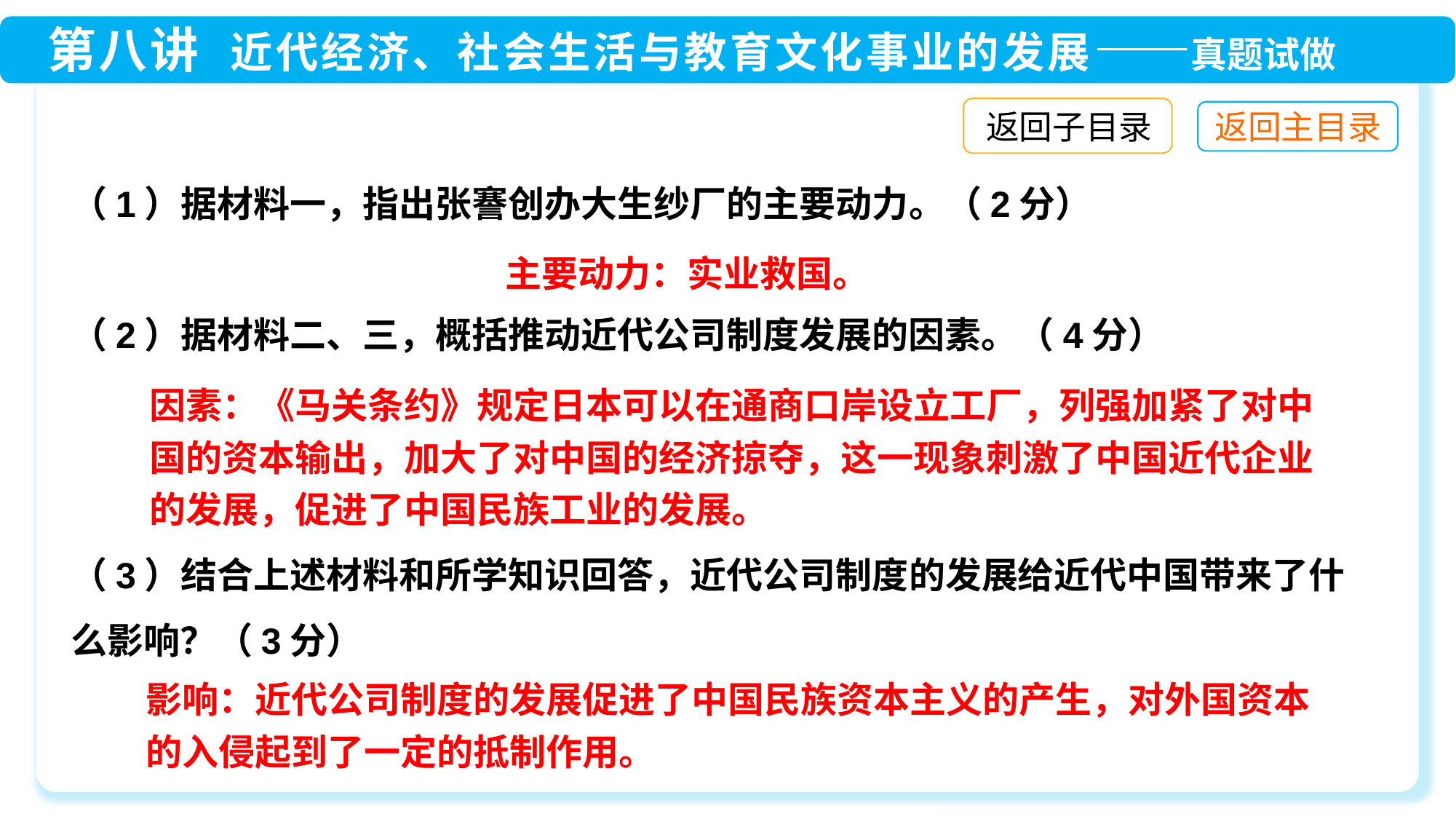

返回子目录

（1）据材料一，指出张謇创办大生纱厂的主要动力。（2分）

（2）据材料二、三，概括推动近代公司制度发展的因素。（4分）

（3）结合上述材料和所学知识回答，近代公司制度的发展给近代中国带来了什么影响？（3分）

主要动力：实业救国。
因素：《马关条约》规定日本可以在通商口岸设立工厂，列强加紧了对中国的资本输出，加大了对中国的经济掠夺，这一现象刺激了中国近代企业的发展，促进了中国民族工业的发展。
影响：近代公司制度的发展促进了中国民族资本主义的产生，对外国资本的入侵起到了一定的抵制作用。